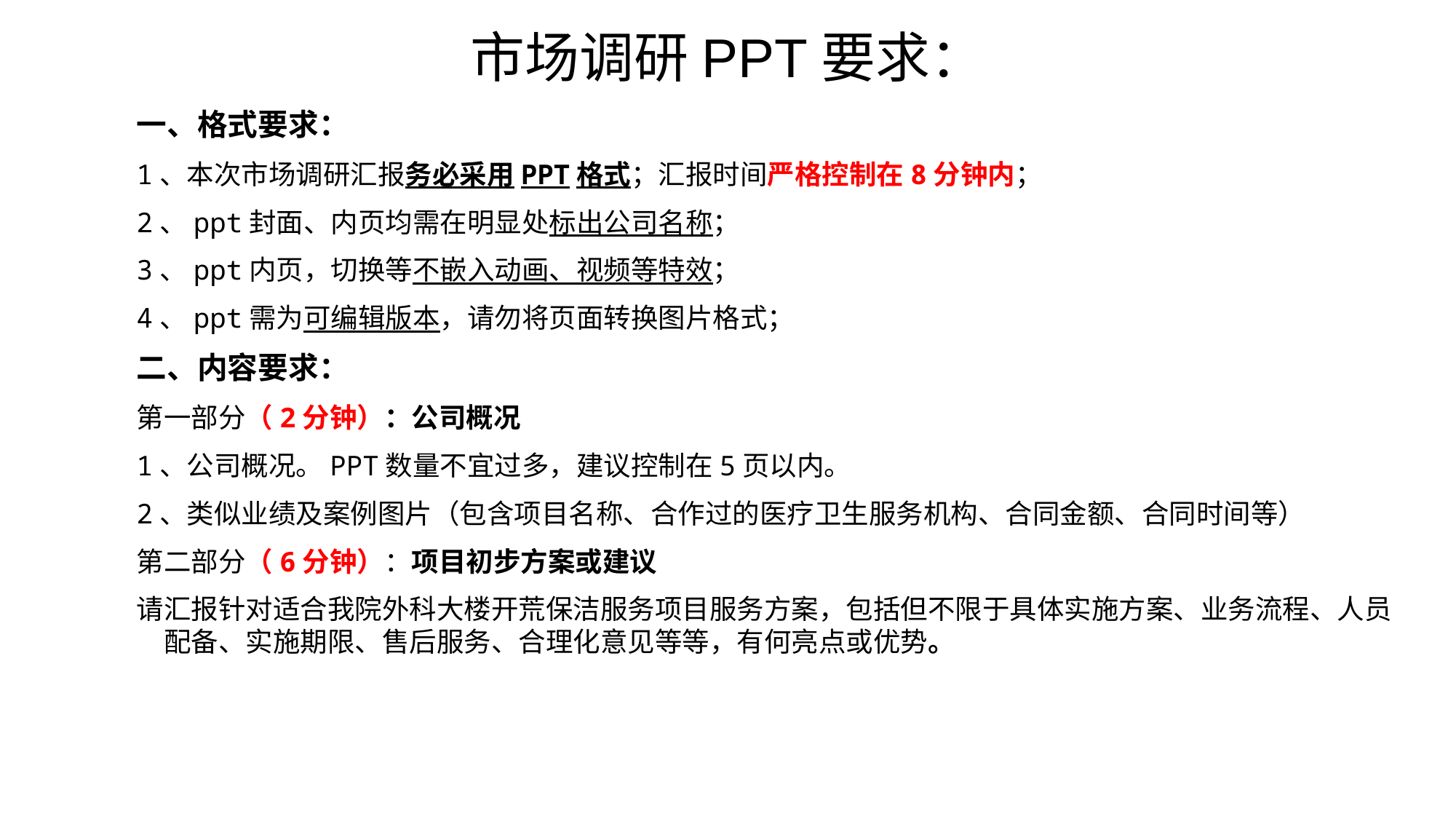

市场调研PPT要求：
一、格式要求：
1、本次市场调研汇报务必采用PPT格式；汇报时间严格控制在8分钟内；
2、ppt封面、内页均需在明显处标出公司名称；
3、ppt内页，切换等不嵌入动画、视频等特效；
4、ppt需为可编辑版本，请勿将页面转换图片格式；
二、内容要求：
第一部分（2分钟）：公司概况
1、公司概况。PPT数量不宜过多，建议控制在5页以内。
2、类似业绩及案例图片（包含项目名称、合作过的医疗卫生服务机构、合同金额、合同时间等）
第二部分（6分钟）：项目初步方案或建议
请汇报针对适合我院外科大楼开荒保洁服务项目服务方案，包括但不限于具体实施方案、业务流程、人员配备、实施期限、售后服务、合理化意见等等，有何亮点或优势。